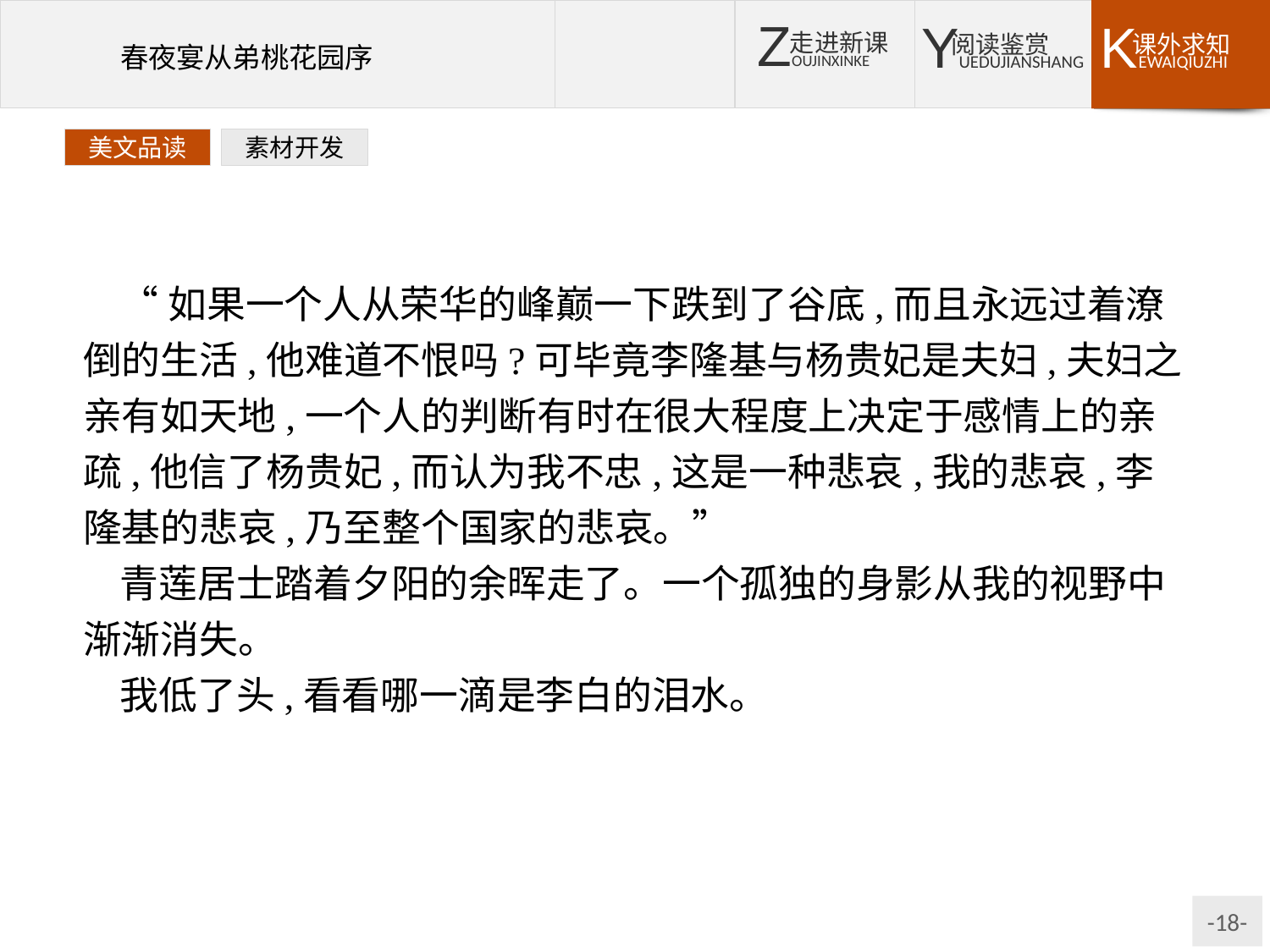

美文品读
素材开发
“如果一个人从荣华的峰巅一下跌到了谷底,而且永远过着潦倒的生活,他难道不恨吗?可毕竟李隆基与杨贵妃是夫妇,夫妇之亲有如天地,一个人的判断有时在很大程度上决定于感情上的亲疏,他信了杨贵妃,而认为我不忠,这是一种悲哀,我的悲哀,李隆基的悲哀,乃至整个国家的悲哀。”
青莲居士踏着夕阳的余晖走了。一个孤独的身影从我的视野中渐渐消失。
我低了头,看看哪一滴是李白的泪水。